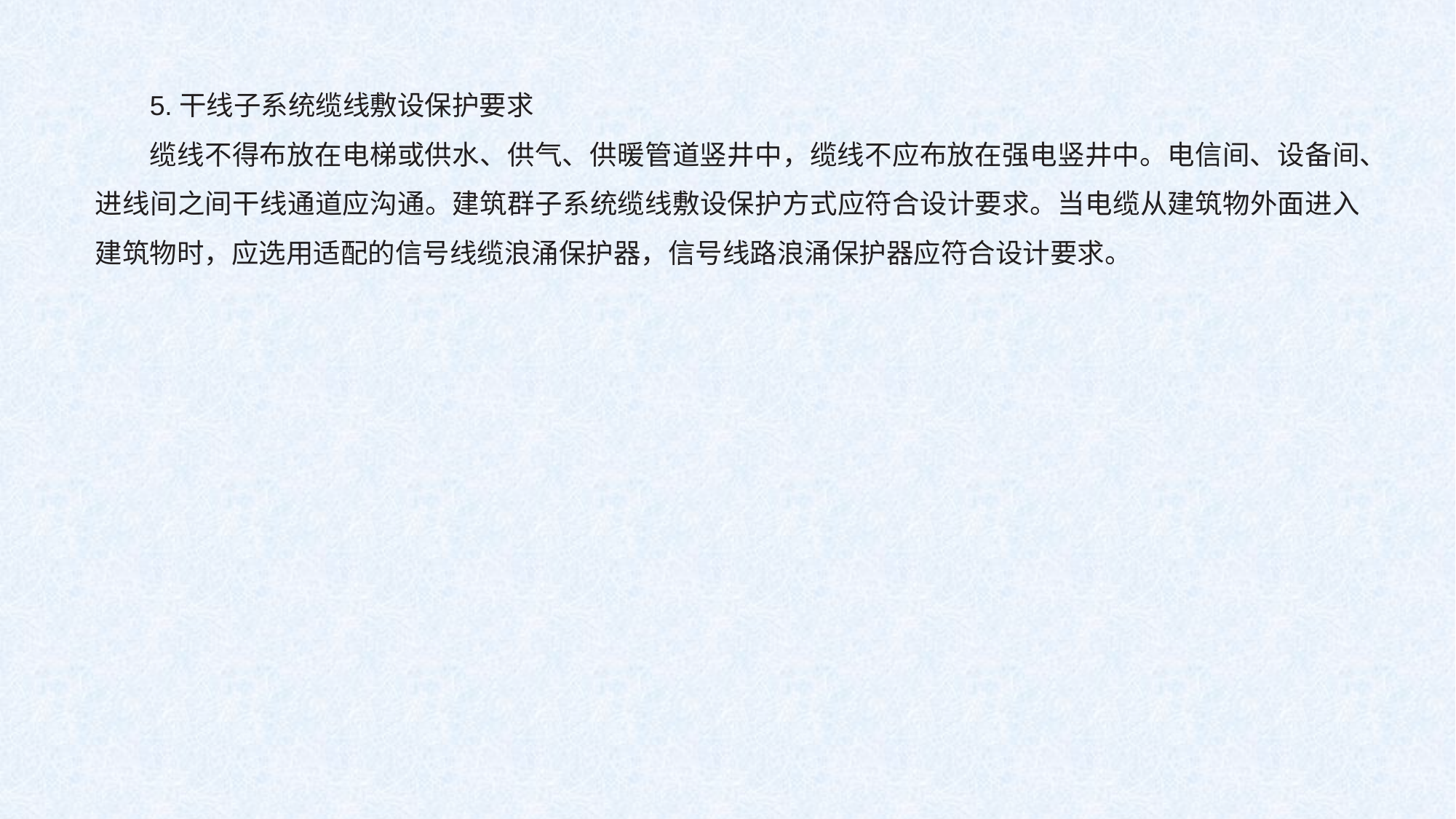

5.干线子系统缆线敷设保护要求
缆线不得布放在电梯或供水、供气、供暖管道竖井中，缆线不应布放在强电竖井中。电信间、设备间、进线间之间干线通道应沟通。建筑群子系统缆线敷设保护方式应符合设计要求。当电缆从建筑物外面进入建筑物时，应选用适配的信号线缆浪涌保护器，信号线路浪涌保护器应符合设计要求。